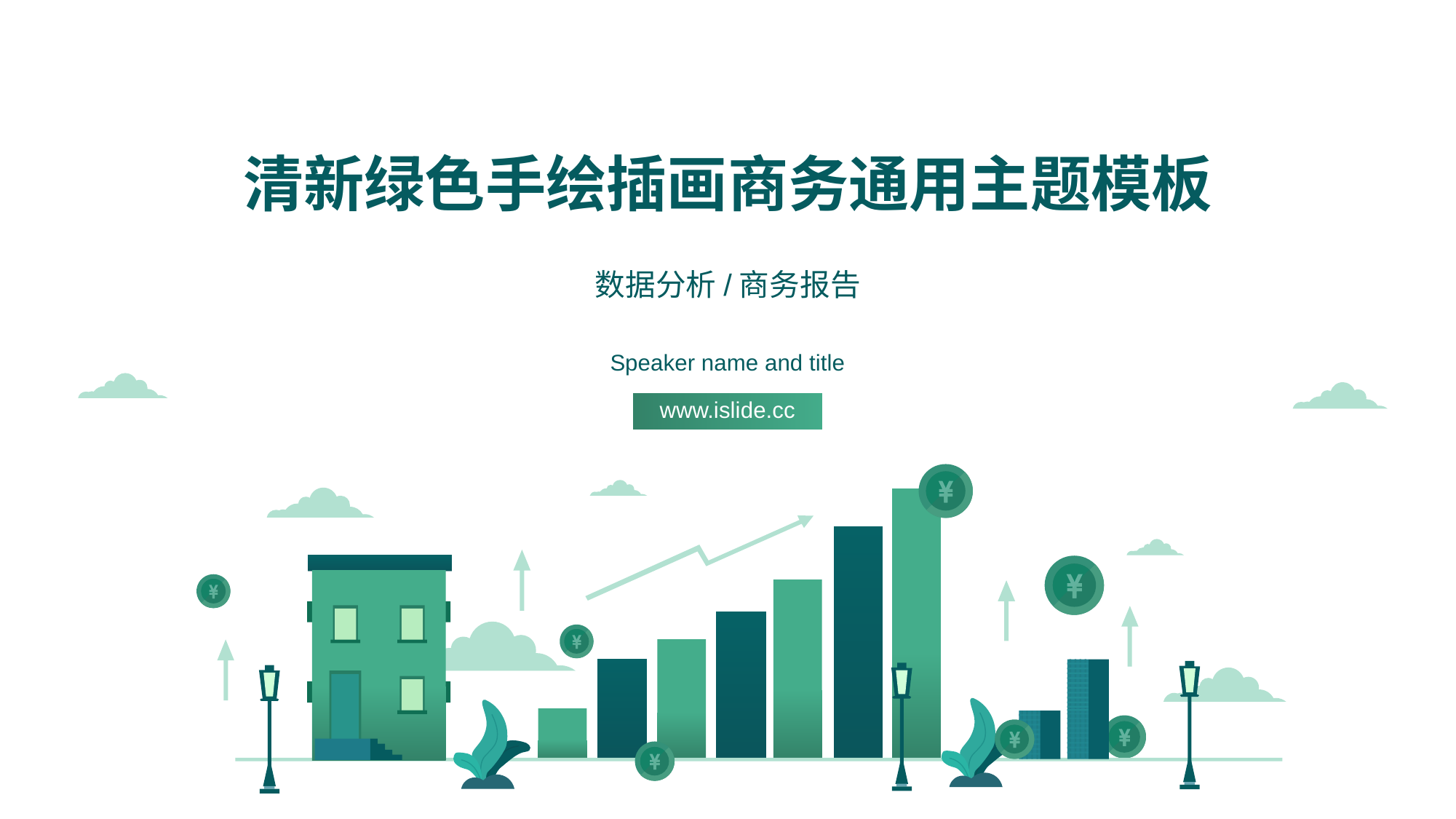

# 清新绿色手绘插画商务通用主题模板
数据分析/商务报告
Speaker name and title
www.islide.cc